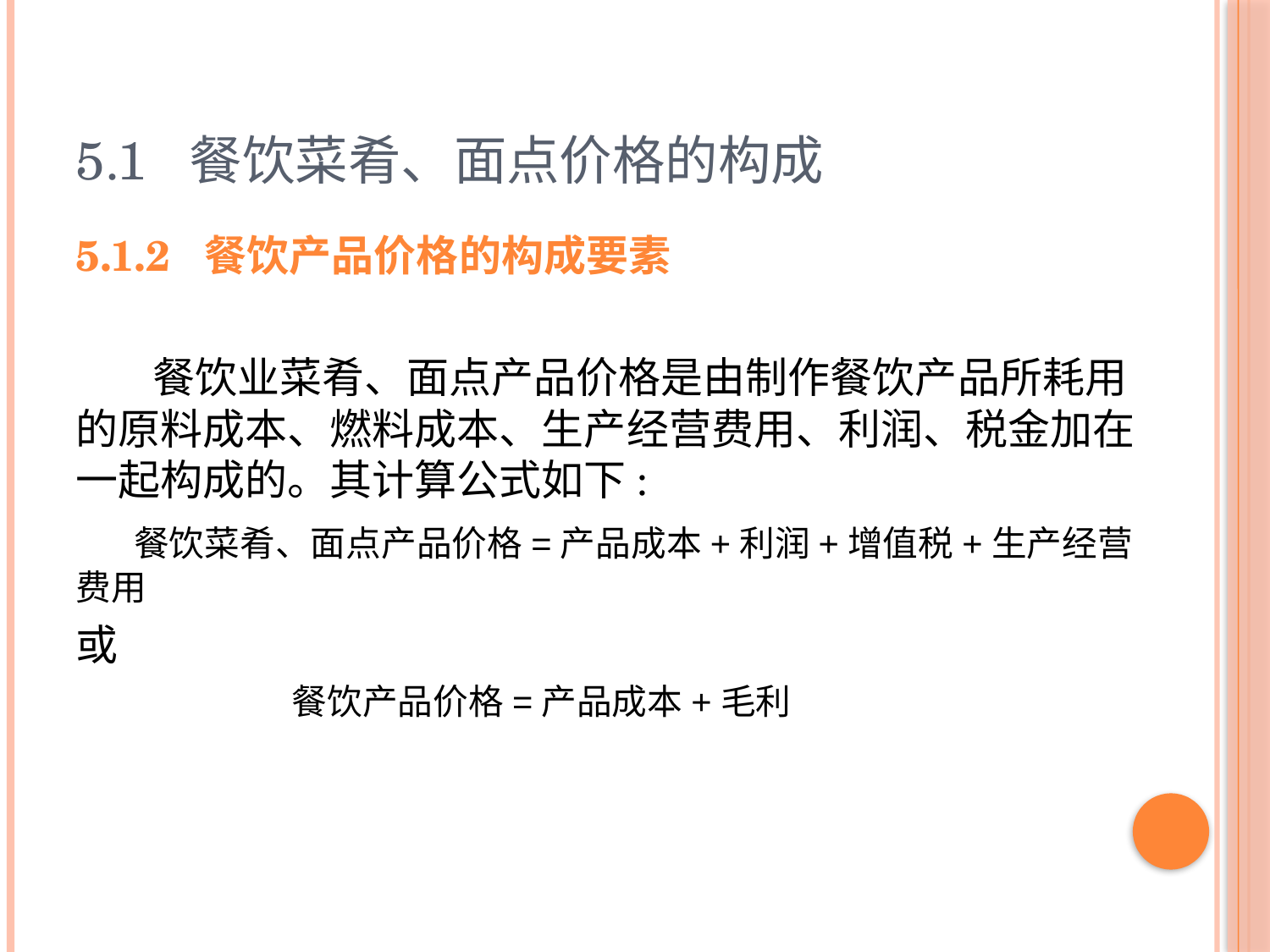

# 5.1  餐饮菜肴、面点价格的构成
5.1.2  餐饮产品价格的构成要素

       餐饮业菜肴、面点产品价格是由制作餐饮产品所耗用的原料成本、燃料成本、生产经营费用、利润、税金加在一起构成的。其计算公式如下:
     餐饮菜肴、面点产品价格=产品成本+利润+增值税+生产经营费用
或
餐饮产品价格=产品成本+毛利